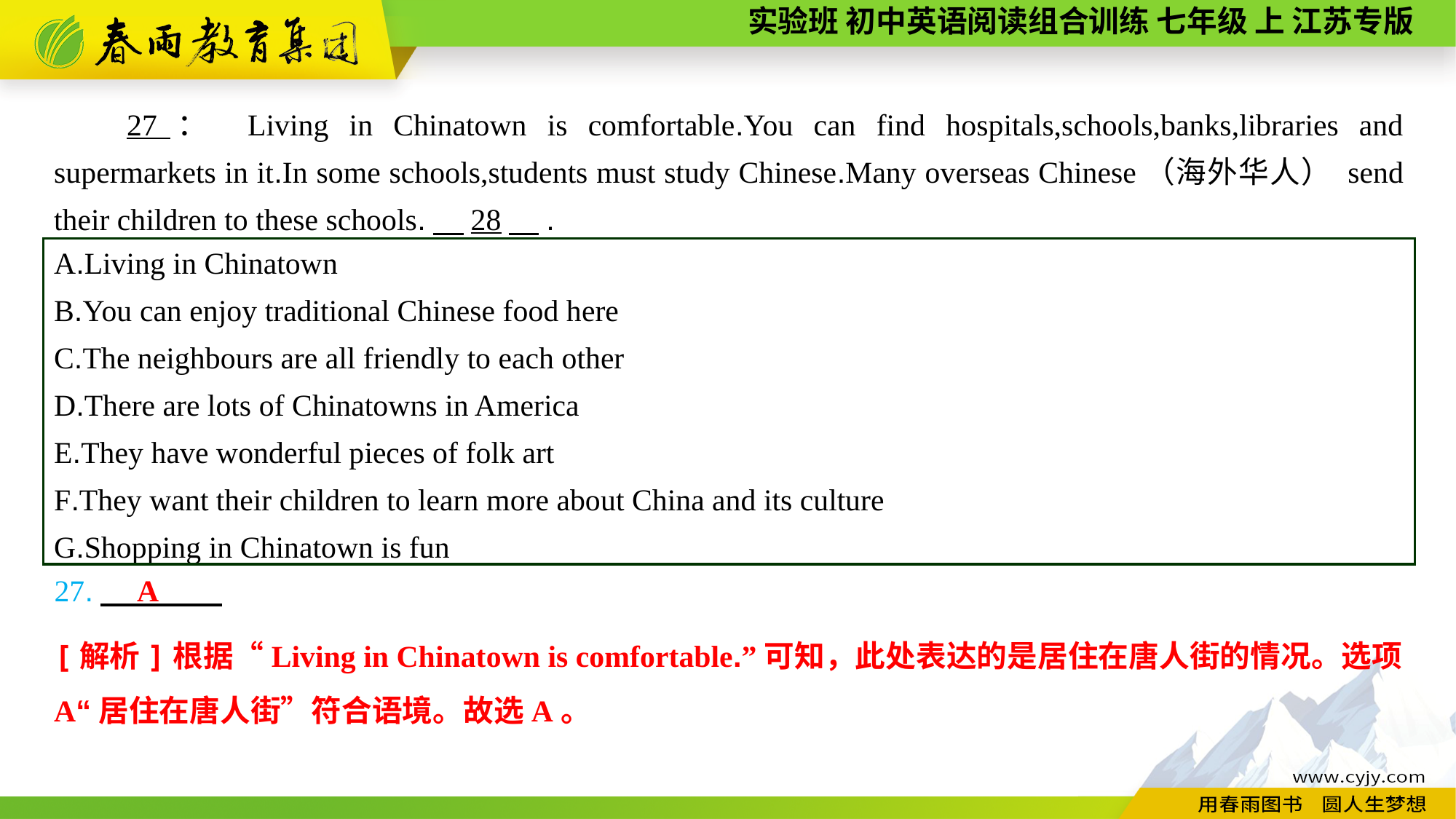

27： Living in Chinatown is comfortable.You can find hospitals,schools,banks,libraries and supermarkets in it.In some schools,students must study Chinese.Many overseas Chinese（海外华人） send their children to these schools.　28　.
A.Living in Chinatown
B.You can enjoy traditional Chinese food here
C.The neighbours are all friendly to each other
D.There are lots of Chinatowns in America
E.They have wonderful pieces of folk art
F.They want their children to learn more about China and its culture
G.Shopping in Chinatown is fun

27.
A
[解析]根据“Living in Chinatown is comfortable.”可知，此处表达的是居住在唐人街的情况。选项A“居住在唐人街”符合语境。故选A。